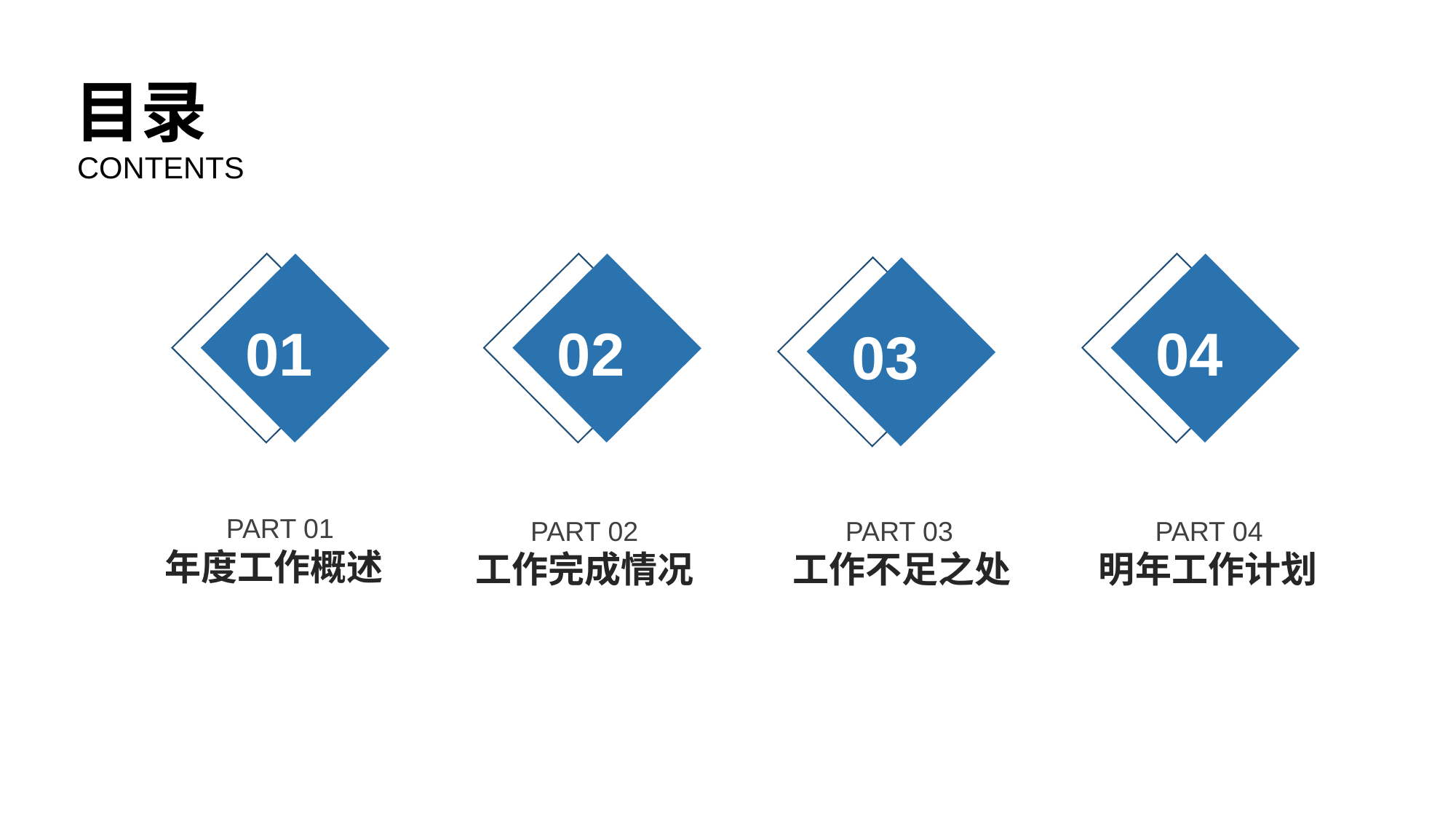

目录
CONTENTS

01

02

04

03
PART 01
PART 02
PART 03
PART 04
年度工作概述
工作完成情况
工作不足之处
明年工作计划